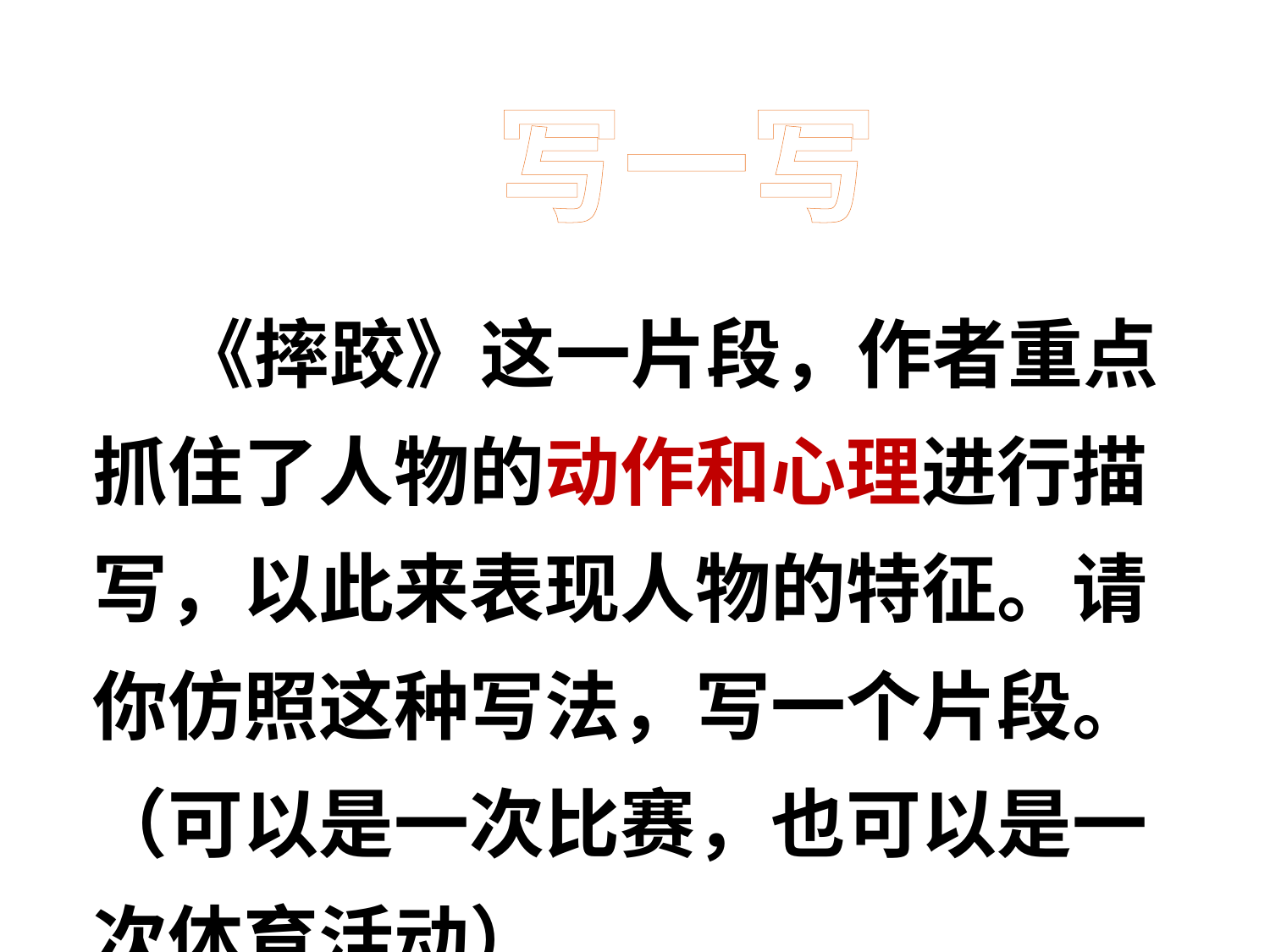

写一写
    《摔跤》这一片段，作者重点抓住了人物的动作和心理进行描写，以此来表现人物的特征。请你仿照这种写法，写一个片段。（可以是一次比赛，也可以是一次体育活动）